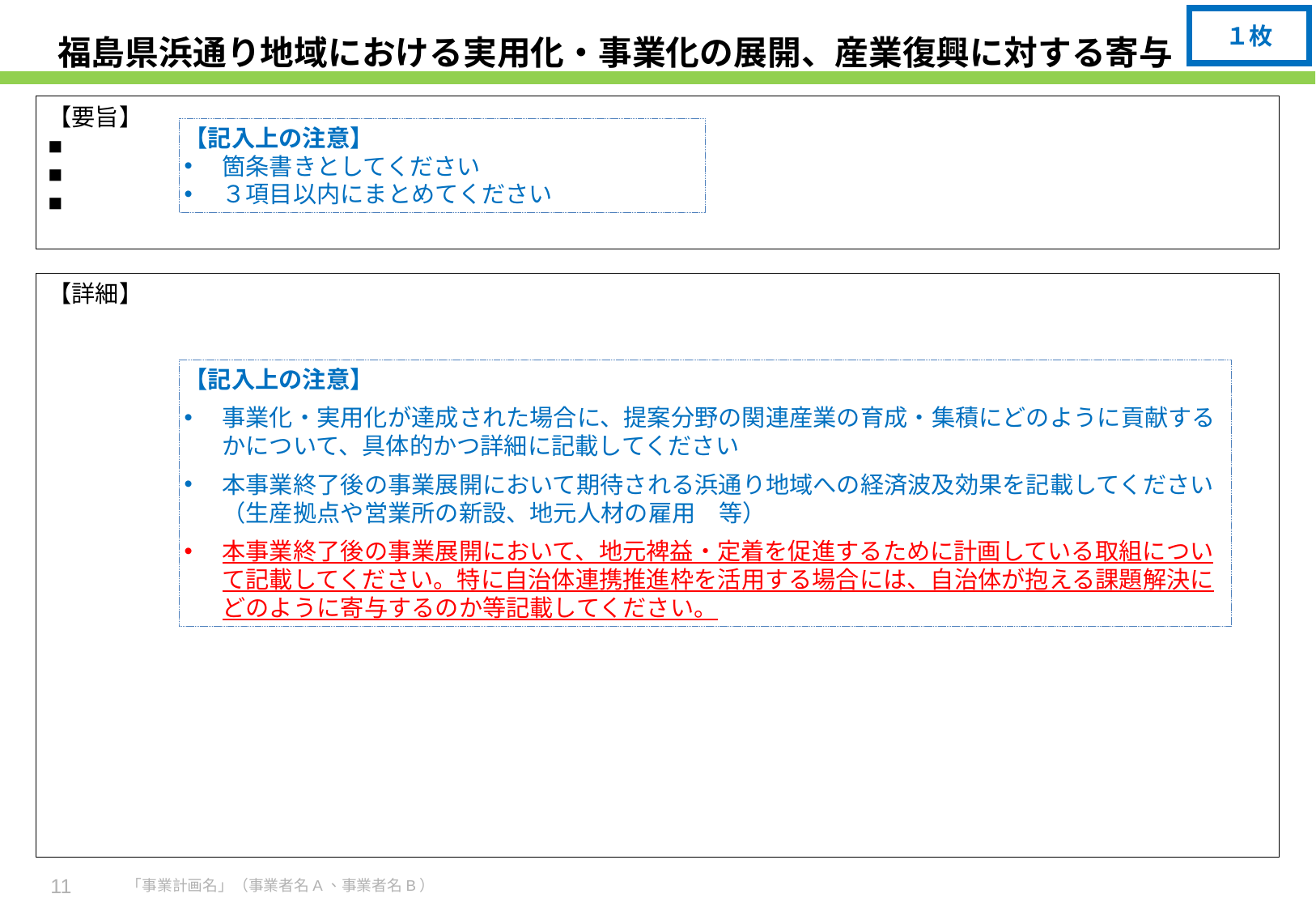

１枚
# 福島県浜通り地域における実用化・事業化の展開、産業復興に対する寄与
【要旨】
■
■
■
【記入上の注意】
箇条書きとしてください
３項目以内にまとめてください
【詳細】
【記入上の注意】
事業化・実用化が達成された場合に、提案分野の関連産業の育成・集積にどのように貢献するかについて、具体的かつ詳細に記載してください
本事業終了後の事業展開において期待される浜通り地域への経済波及効果を記載してください（生産拠点や営業所の新設、地元人材の雇用　等）
本事業終了後の事業展開において、地元裨益・定着を促進するために計画している取組について記載してください。特に自治体連携推進枠を活用する場合には、自治体が抱える課題解決にどのように寄与するのか等記載してください。
11
「事業計画名」（事業者名A、事業者名B）